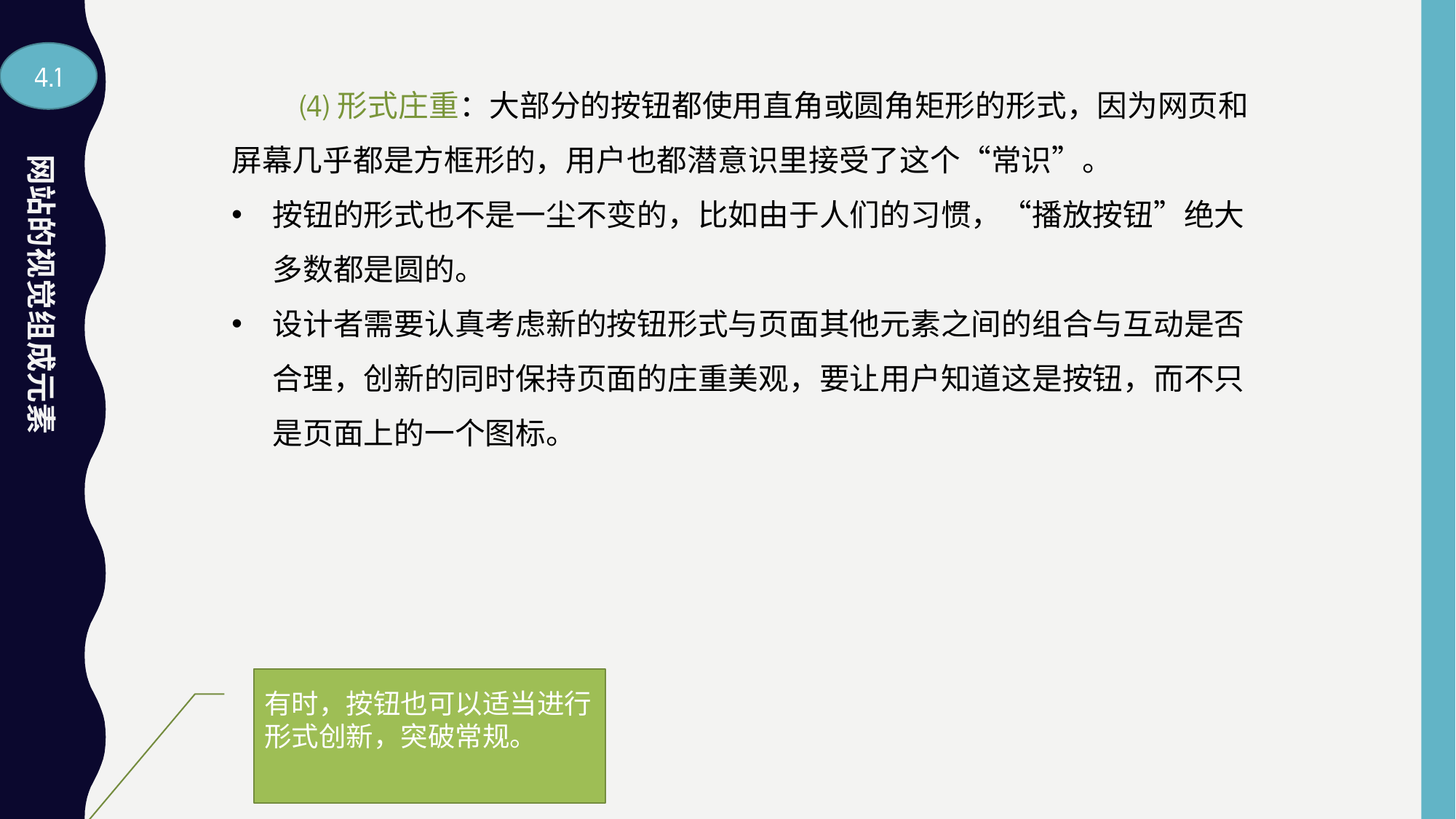

4.1
　　(4)形式庄重：大部分的按钮都使用直角或圆角矩形的形式，因为网页和屏幕几乎都是方框形的，用户也都潜意识里接受了这个“常识”。
按钮的形式也不是一尘不变的，比如由于人们的习惯，“播放按钮”绝大多数都是圆的。
设计者需要认真考虑新的按钮形式与页面其他元素之间的组合与互动是否合理，创新的同时保持页面的庄重美观，要让用户知道这是按钮，而不只是页面上的一个图标。

网站的视觉组成元素
有时，按钮也可以适当进行形式创新，突破常规。